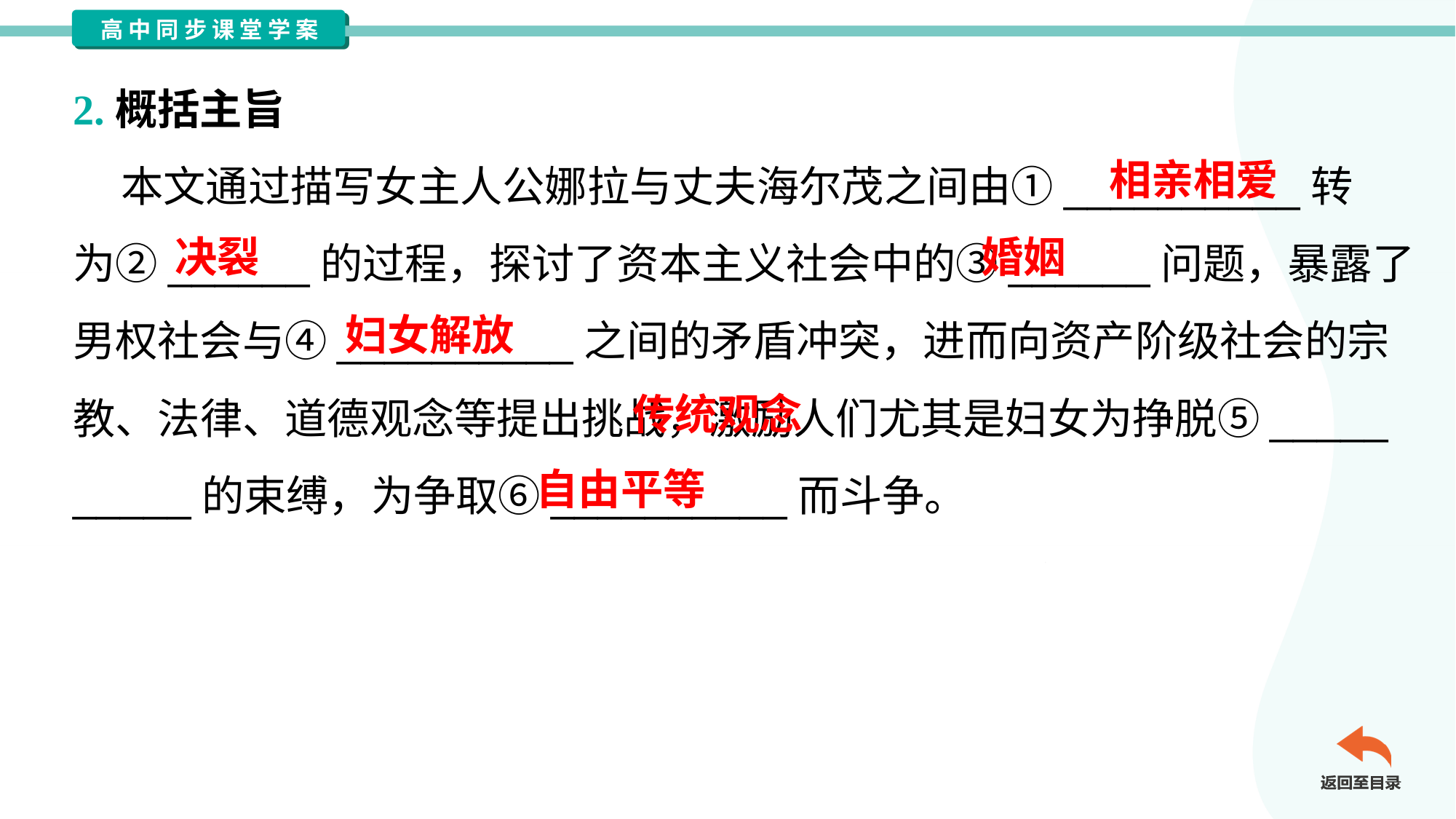

2.概括主旨
    本文通过描写女主人公娜拉与丈夫海尔茂之间由①__________转
为②______的过程，探讨了资本主义社会中的③______问题，暴露了
男权社会与④__________之间的矛盾冲突，进而向资产阶级社会的宗
教、法律、道德观念等提出挑战，激励人们尤其是妇女为挣脱⑤_____
_____的束缚，为争取⑥__________而斗争。
相亲相爱
决裂
婚姻
妇女解放
                                                         传统观念
自由平等